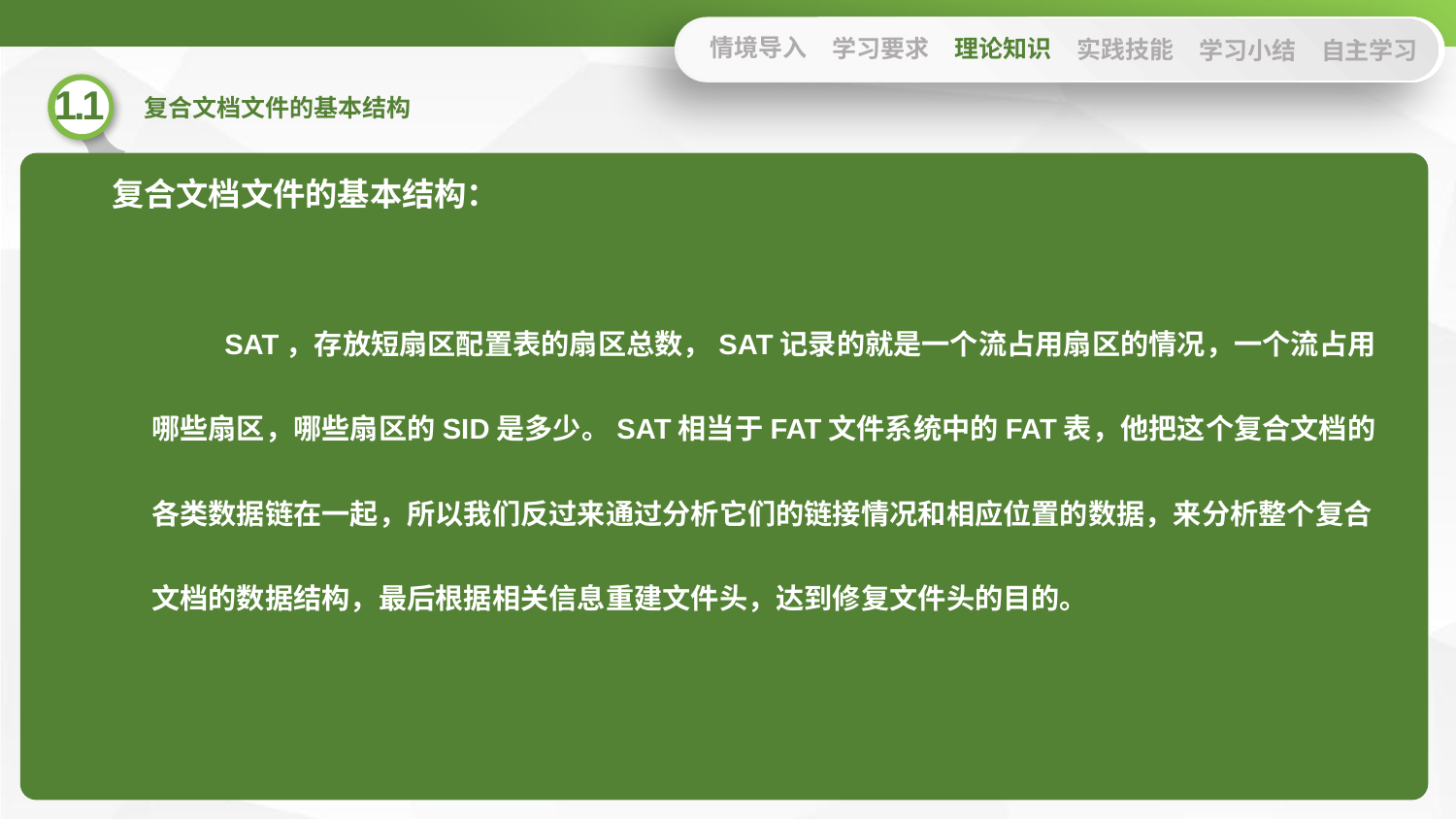

情境导入
学习要求
理论知识
实践技能
学习小结
自主学习
复合文档文件的基本结构：
SAT，存放短扇区配置表的扇区总数，SAT记录的就是一个流占用扇区的情况，一个流占用哪些扇区，哪些扇区的SID是多少。SAT相当于FAT文件系统中的FAT表，他把这个复合文档的各类数据链在一起，所以我们反过来通过分析它们的链接情况和相应位置的数据，来分析整个复合文档的数据结构，最后根据相关信息重建文件头，达到修复文件头的目的。